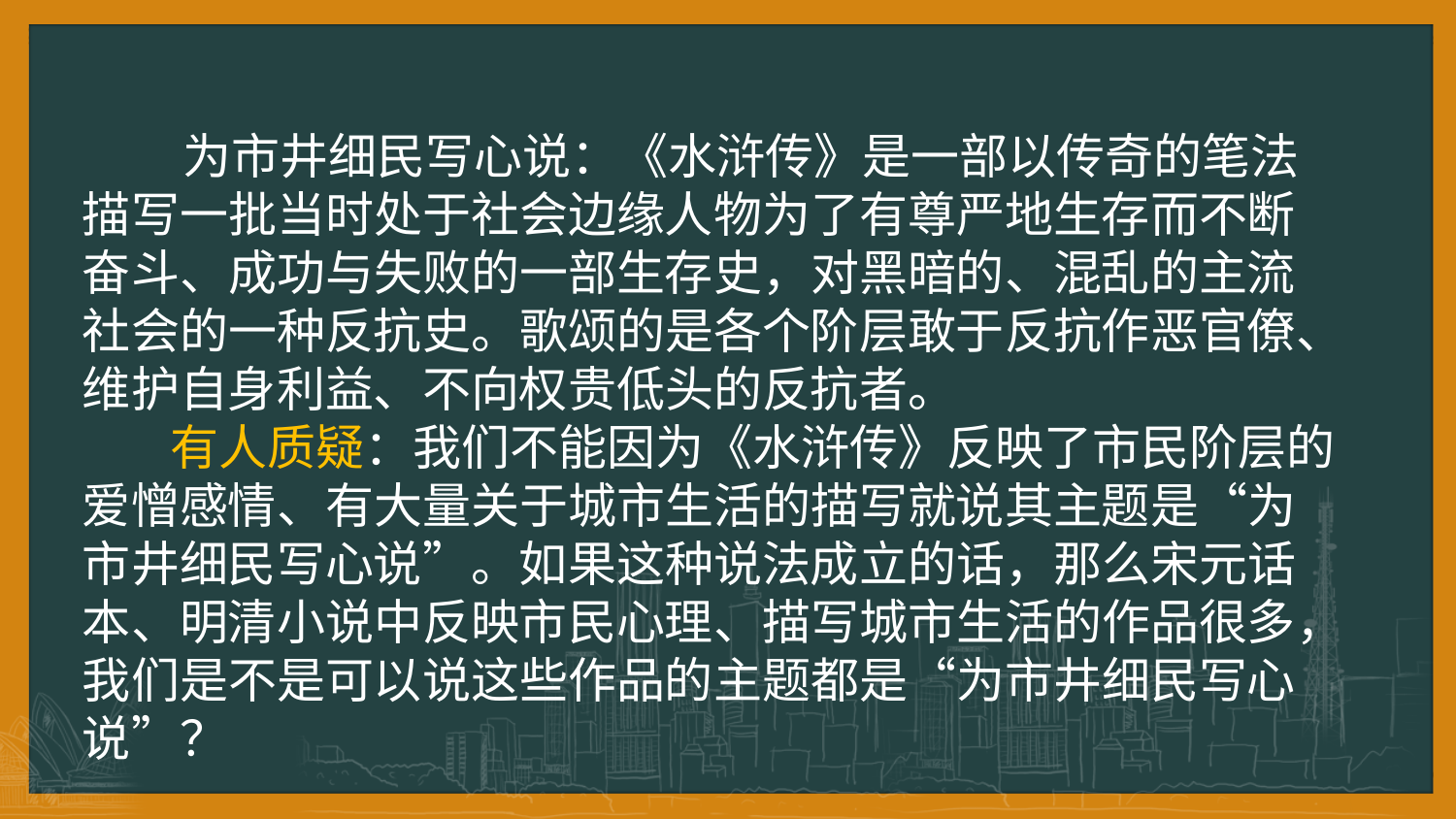

为市井细民写心说：《水浒传》是一部以传奇的笔法描写一批当时处于社会边缘人物为了有尊严地生存而不断奋斗、成功与失败的一部生存史，对黑暗的、混乱的主流社会的一种反抗史。歌颂的是各个阶层敢于反抗作恶官僚、维护自身利益、不向权贵低头的反抗者。
       有人质疑：我们不能因为《水浒传》反映了市民阶层的爱憎感情、有大量关于城市生活的描写就说其主题是“为市井细民写心说”。如果这种说法成立的话，那么宋元话本、明清小说中反映市民心理、描写城市生活的作品很多，我们是不是可以说这些作品的主题都是“为市井细民写心说”？